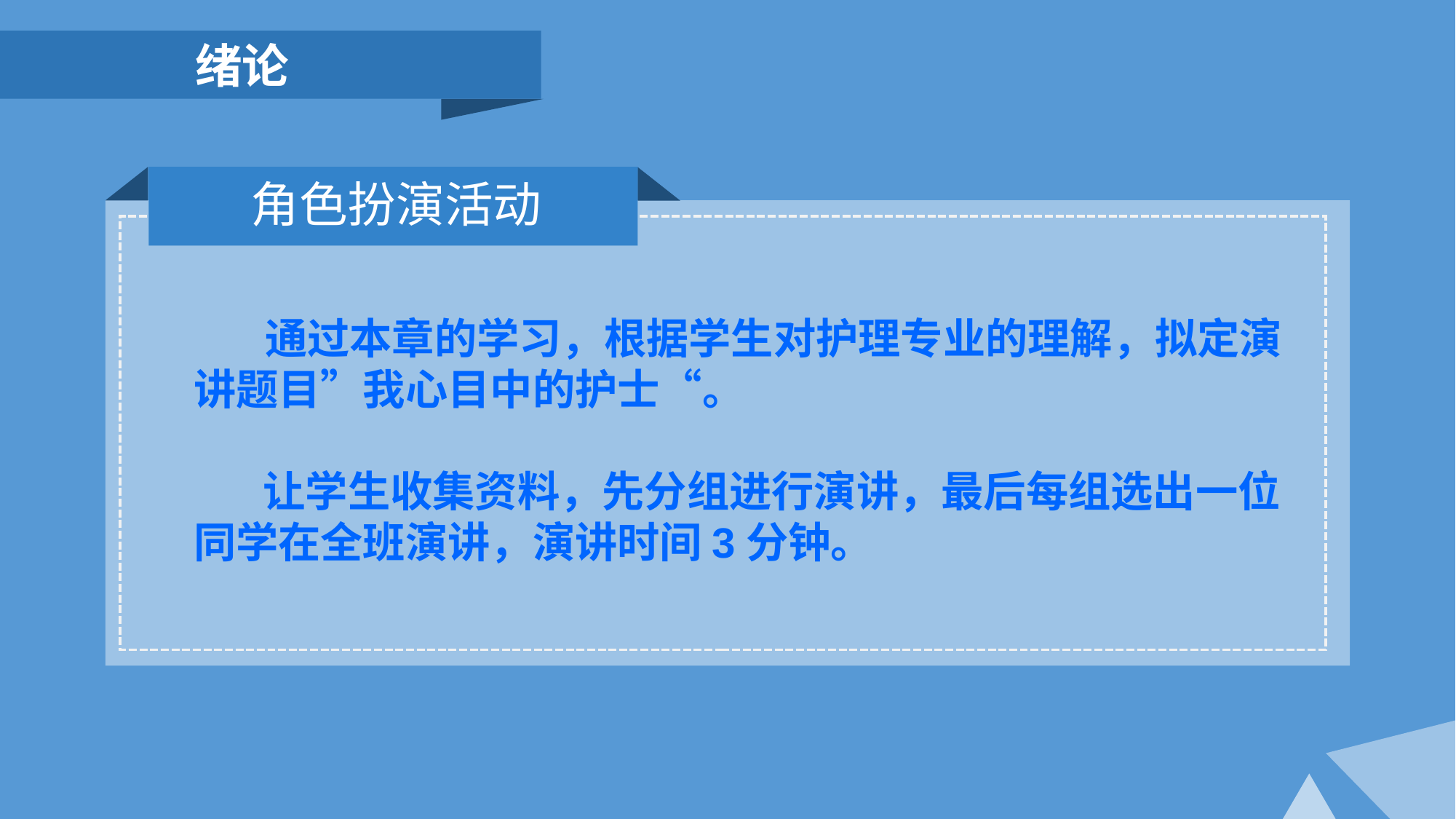

绪论

角色扮演活动

           通过本章的学习，根据学生对护理专业的理解，拟定演讲题目”我心目中的护士“。

         让学生收集资料，先分组进行演讲，最后每组选出一位同学在全班演讲，演讲时间3分钟。